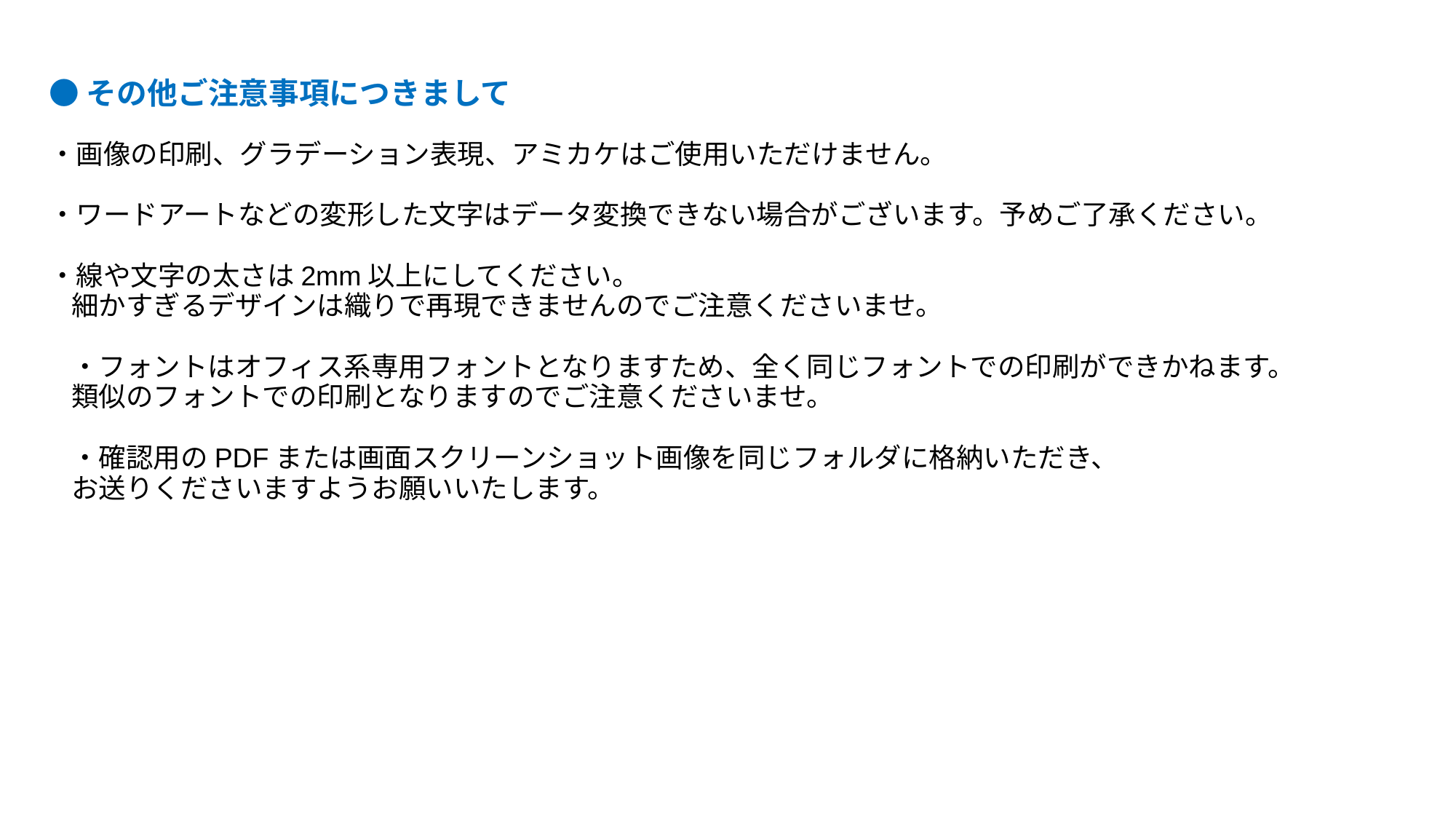

●その他ご注意事項につきまして

・画像の印刷、グラデーション表現、アミカケはご使用いただけません。

・ワードアートなどの変形した文字はデータ変換できない場合がございます。予めご了承ください。

・線や文字の太さは2mm以上にしてください。
細かすぎるデザインは織りで再現できませんのでご注意くださいませ。

・フォントはオフィス系専用フォントとなりますため、全く同じフォントでの印刷ができかねます。
類似のフォントでの印刷となりますのでご注意くださいませ。

・確認用のPDFまたは画面スクリーンショット画像を同じフォルダに格納いただき、
お送りくださいますようお願いいたします。